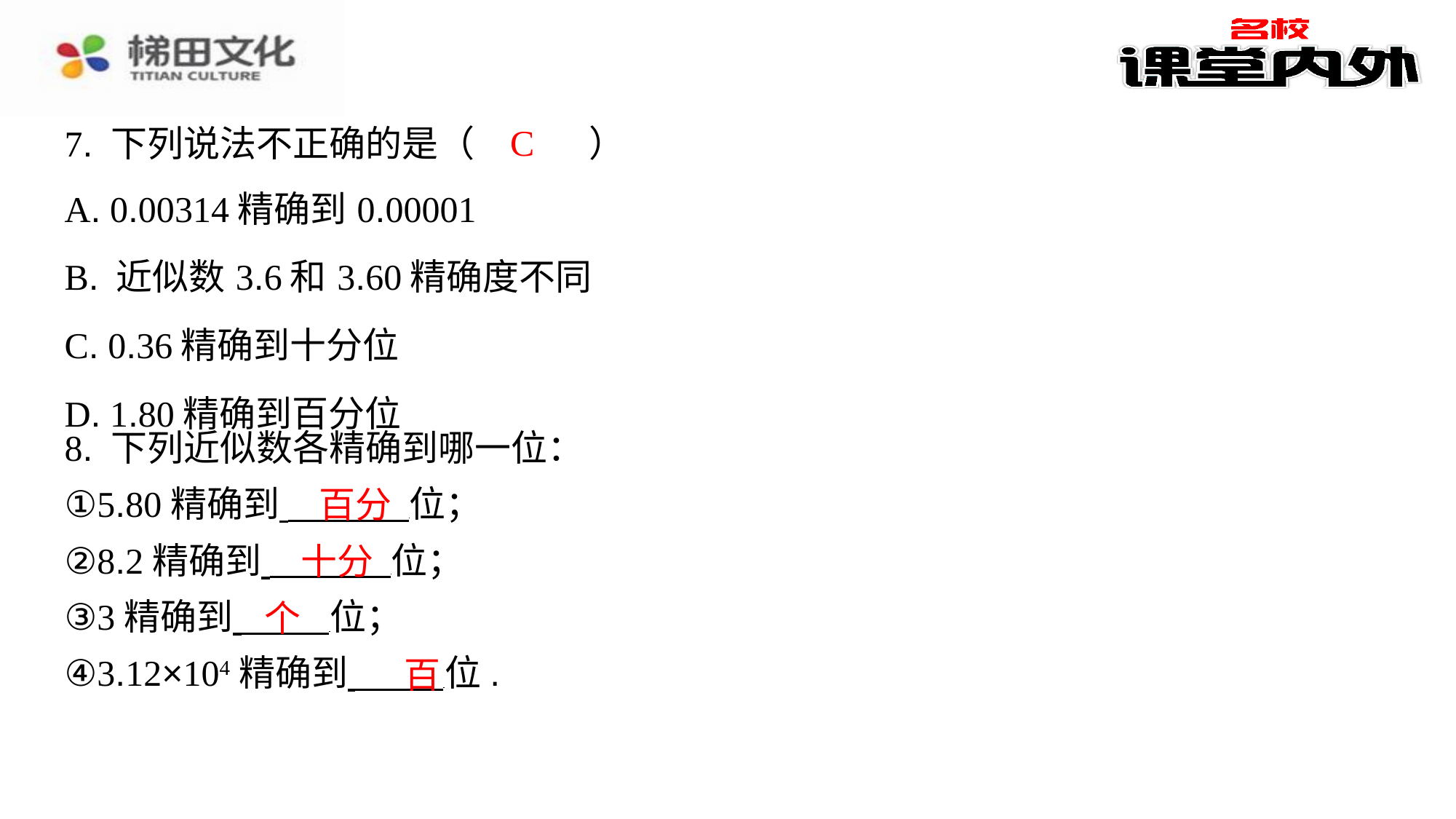

C
7. 下列说法不正确的是（　C　）
| A. 0.00314精确到0.00001 |
| --- |
| B. 近似数3.6和3.60精确度不同 |
| C. 0.36精确到十分位 |
| D. 1.80精确到百分位 |
8. 下列近似数各精确到哪一位：
①5.80精确到                    位；
②8.2精确到                    位；
③3精确到               位；
④3.12×104精确到               位.
百分
十分
个
百